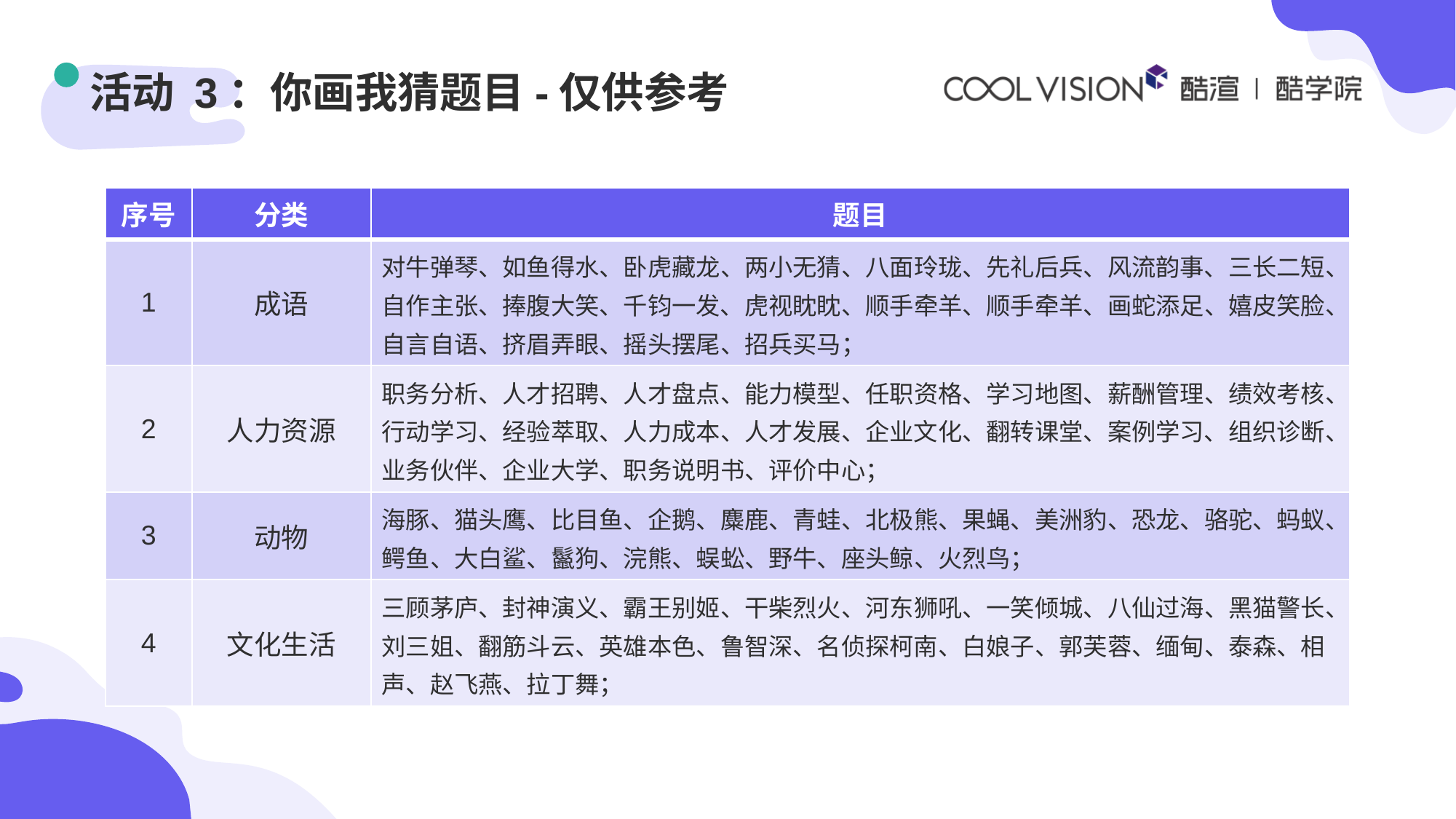

# 活动 3：你画我猜题目-仅供参考
| 序号 | 分类 | 题目 |
| --- | --- | --- |
| 1 | 成语 | 对牛弹琴、如鱼得水、卧虎藏龙、两小无猜、八面玲珑、先礼后兵、风流韵事、三长二短、自作主张、捧腹大笑、千钧一发、虎视眈眈、顺手牵羊、顺手牵羊、画蛇添足、嬉皮笑脸、自言自语、挤眉弄眼、摇头摆尾、招兵买马； |
| 2 | 人力资源 | 职务分析、人才招聘、人才盘点、能力模型、任职资格、学习地图、薪酬管理、绩效考核、行动学习、经验萃取、人力成本、人才发展、企业文化、翻转课堂、案例学习、组织诊断、业务伙伴、企业大学、职务说明书、评价中心； |
| 3 | 动物 | 海豚、猫头鹰、比目鱼、企鹅、麋鹿、青蛙、北极熊、果蝇、美洲豹、恐龙、骆驼、蚂蚁、鳄鱼、大白鲨、鬣狗、浣熊、蜈蚣、野牛、座头鲸、火烈鸟； |
| 4 | 文化生活 | 三顾茅庐、封神演义、霸王别姬、干柴烈火、河东狮吼、一笑倾城、八仙过海、黑猫警长、刘三姐、翻筋斗云、英雄本色、鲁智深、名侦探柯南、白娘子、郭芙蓉、缅甸、泰森、相声、赵飞燕、拉丁舞； |
11